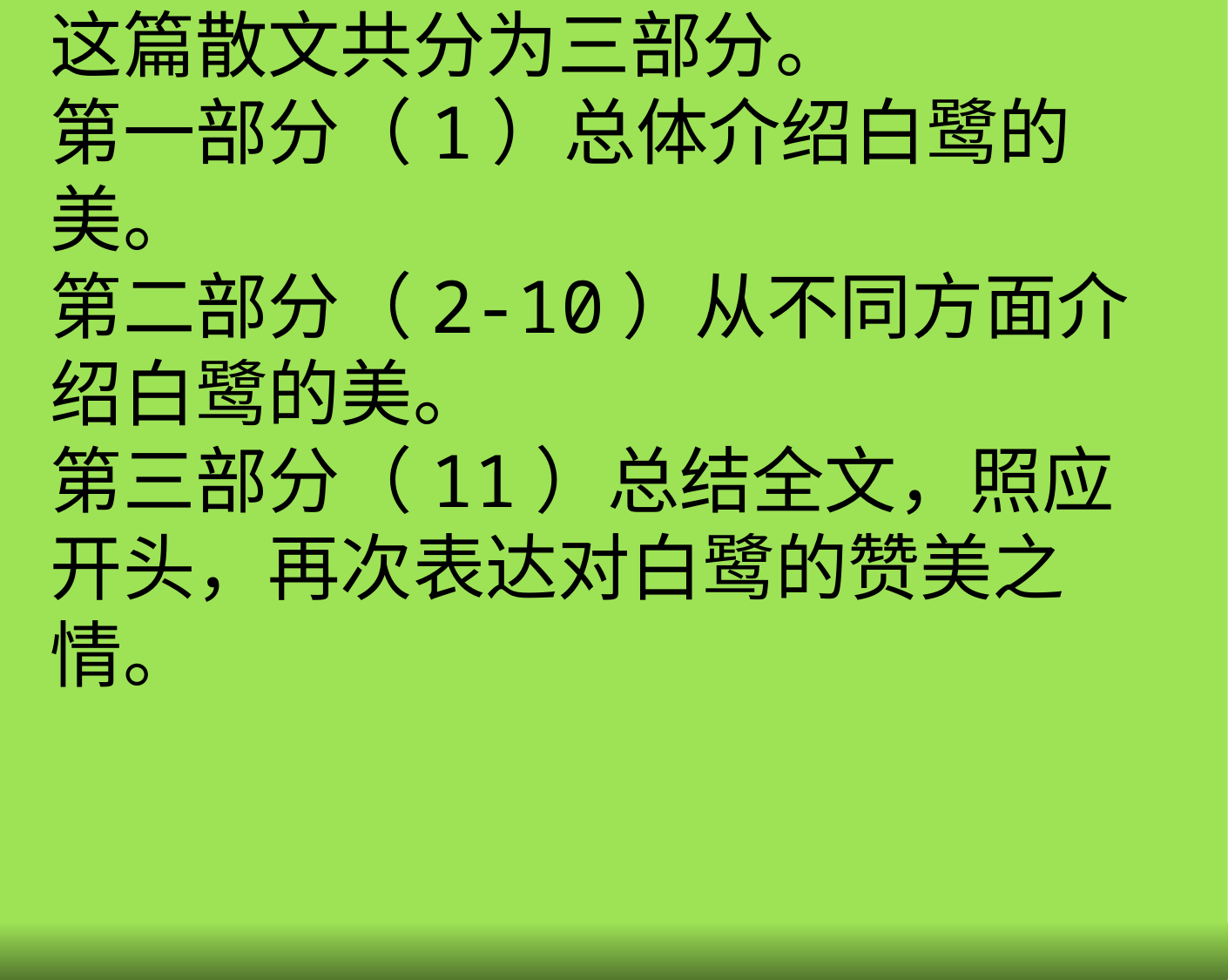

这篇散文共分为三部分。
第一部分（1）总体介绍白鹭的美。
第二部分（2-10）从不同方面介绍白鹭的美。
第三部分（11）总结全文，照应开头，再次表达对白鹭的赞美之情。